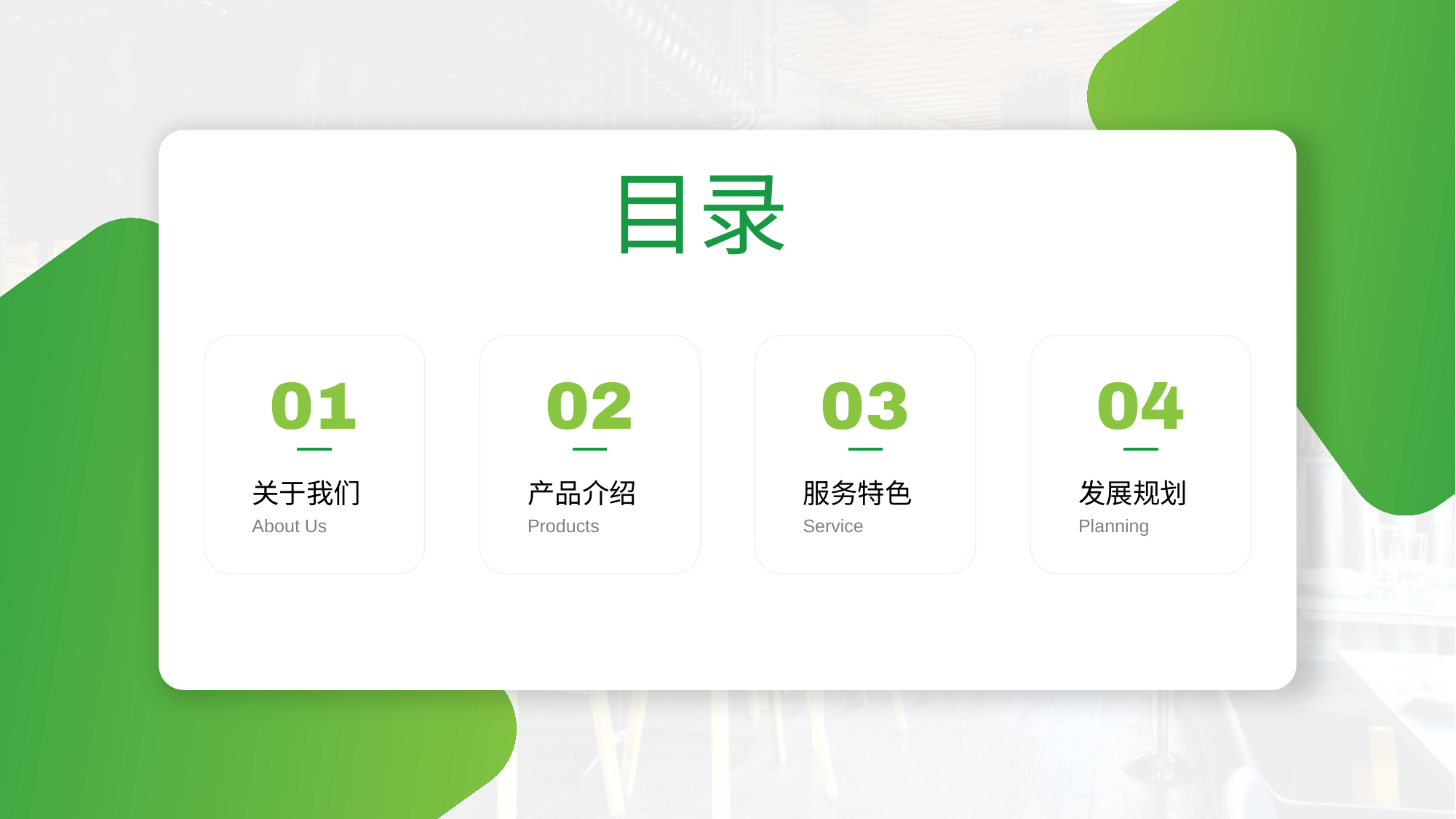

01
02
03
04
关于我们
产品介绍
服务特色
发展规划
About Us
Products
Service
Planning